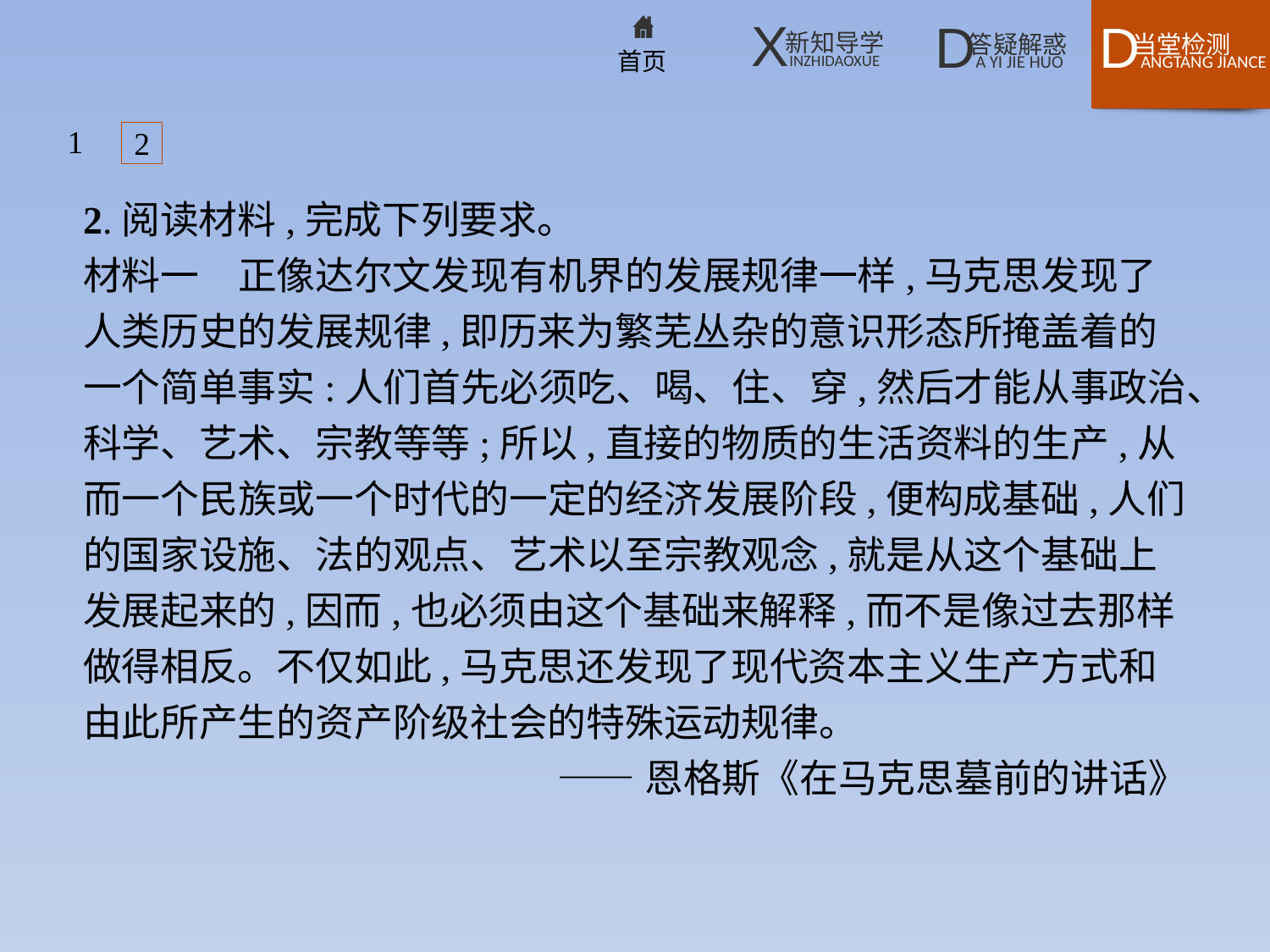

1
2
2.阅读材料,完成下列要求。
材料一　正像达尔文发现有机界的发展规律一样,马克思发现了人类历史的发展规律,即历来为繁芜丛杂的意识形态所掩盖着的一个简单事实:人们首先必须吃、喝、住、穿,然后才能从事政治、科学、艺术、宗教等等;所以,直接的物质的生活资料的生产,从而一个民族或一个时代的一定的经济发展阶段,便构成基础,人们的国家设施、法的观点、艺术以至宗教观念,就是从这个基础上发展起来的,因而,也必须由这个基础来解释,而不是像过去那样做得相反。不仅如此,马克思还发现了现代资本主义生产方式和由此所产生的资产阶级社会的特殊运动规律。
——恩格斯《在马克思墓前的讲话》